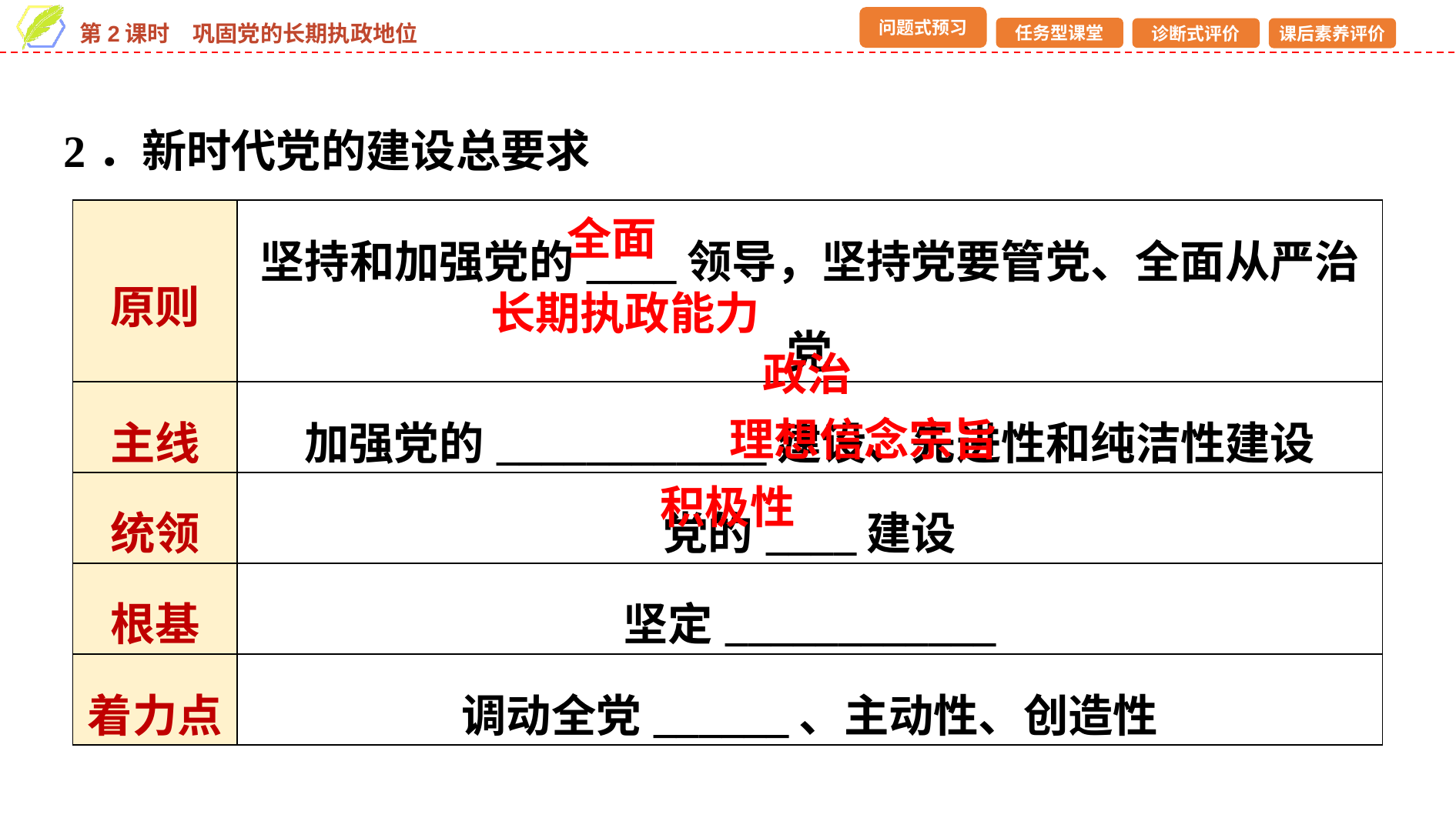

2．新时代党的建设总要求
| 原则 | 坚持和加强党的\_\_\_\_领导，坚持党要管党、全面从严治党 |
| --- | --- |
| 主线 | 加强党的\_\_\_\_\_\_\_\_\_\_\_\_建设、先进性和纯洁性建设 |
| 统领 | 党的\_\_\_\_建设 |
| 根基 | 坚定\_\_\_\_\_\_\_\_\_\_\_\_ |
| 着力点 | 调动全党\_\_\_\_\_\_、主动性、创造性 |
全面
长期执政能力
政治
理想信念宗旨
积极性